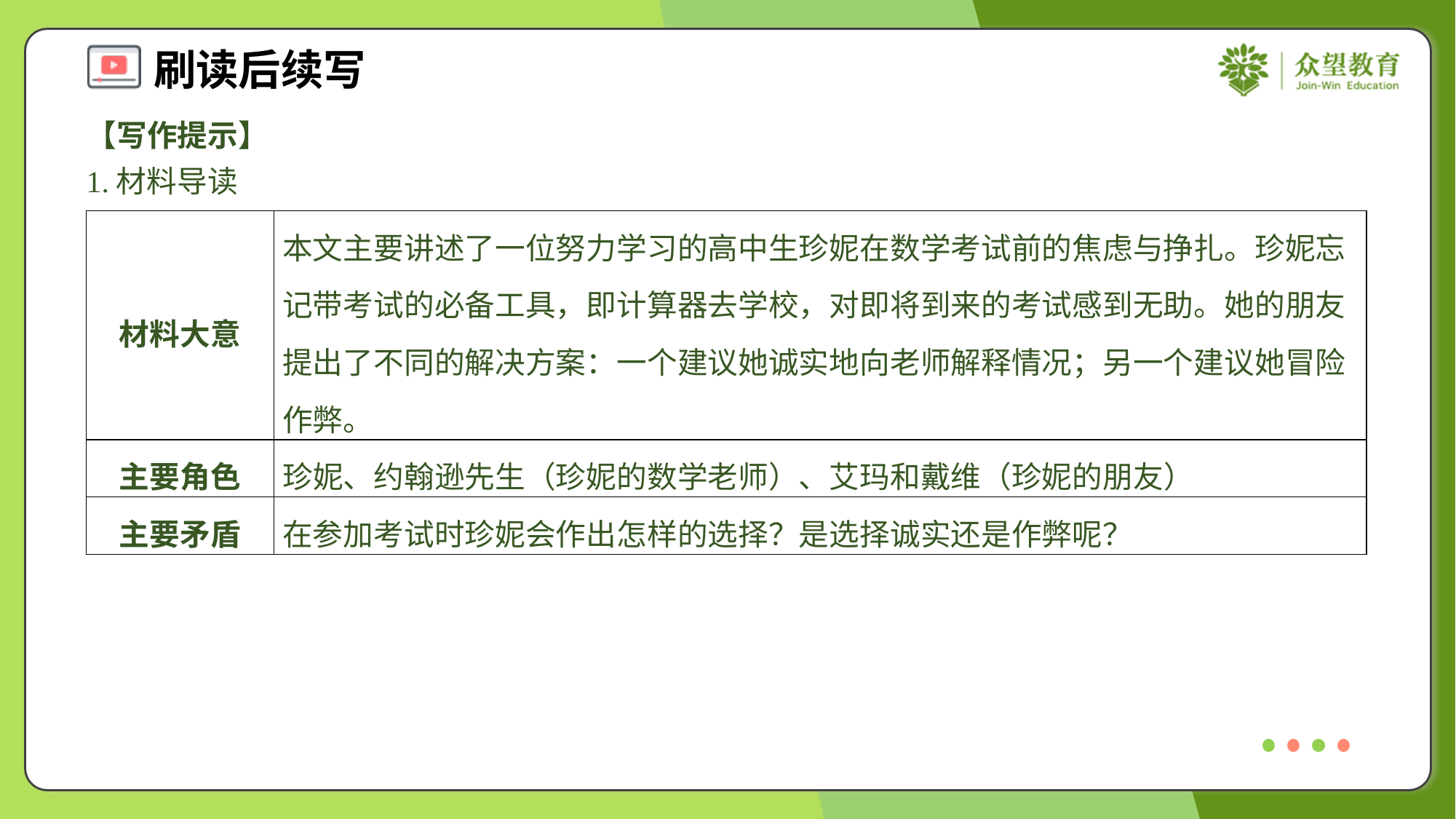

【写作提示】
1.材料导读
| 材料大意 | 本文主要讲述了一位努力学习的高中生珍妮在数学考试前的焦虑与挣扎。珍妮忘记带考试的必备工具，即计算器去学校，对即将到来的考试感到无助。她的朋友提出了不同的解决方案：一个建议她诚实地向老师解释情况；另一个建议她冒险作弊。 |
| --- | --- |
| 主要角色 | 珍妮、约翰逊先生（珍妮的数学老师）、艾玛和戴维（珍妮的朋友） |
| 主要矛盾 | 在参加考试时珍妮会作出怎样的选择？是选择诚实还是作弊呢？ |